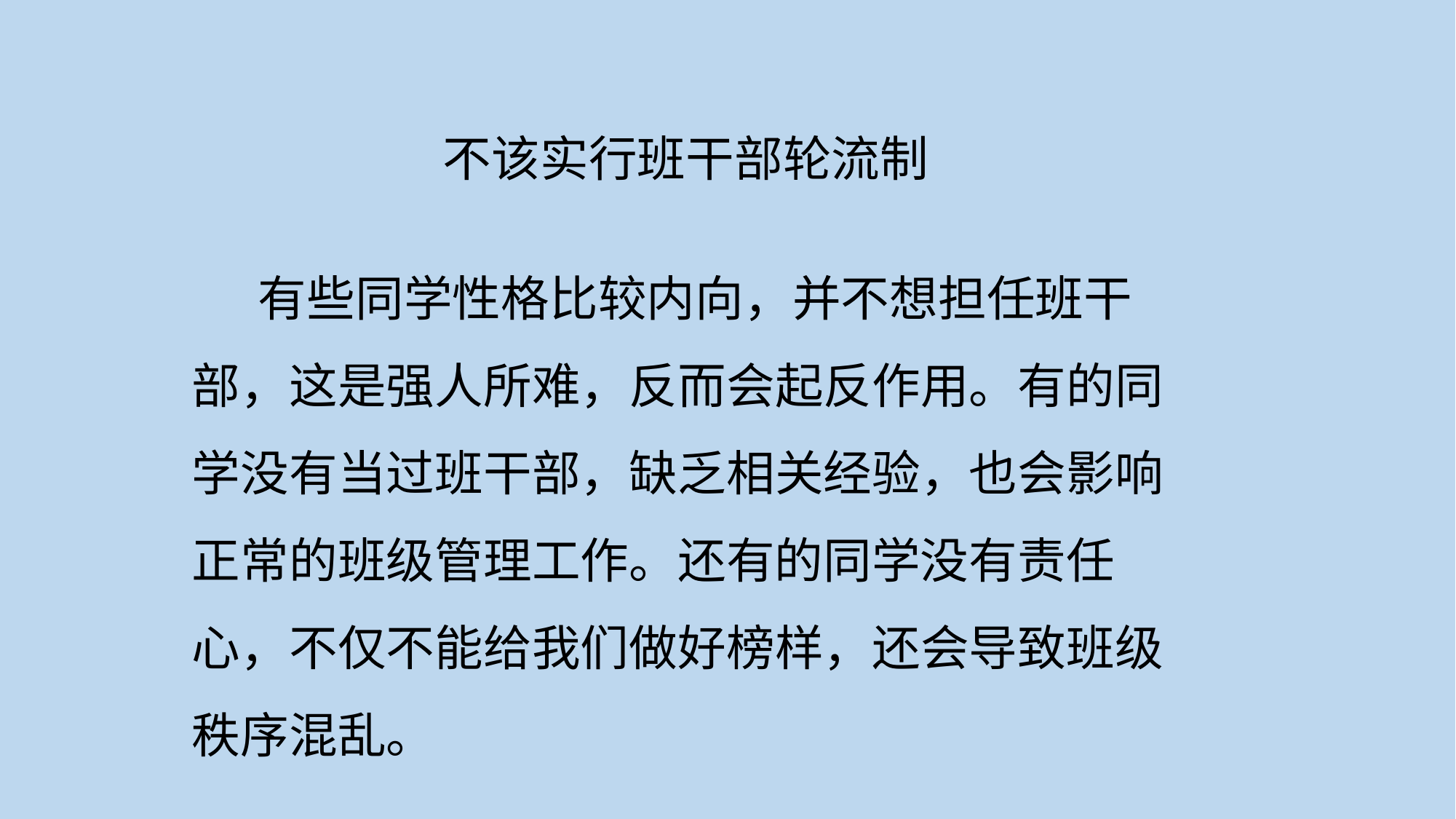

不该实行班干部轮流制
     有些同学性格比较内向，并不想担任班干部，这是强人所难，反而会起反作用。有的同学没有当过班干部，缺乏相关经验，也会影响正常的班级管理工作。还有的同学没有责任心，不仅不能给我们做好榜样，还会导致班级秩序混乱。